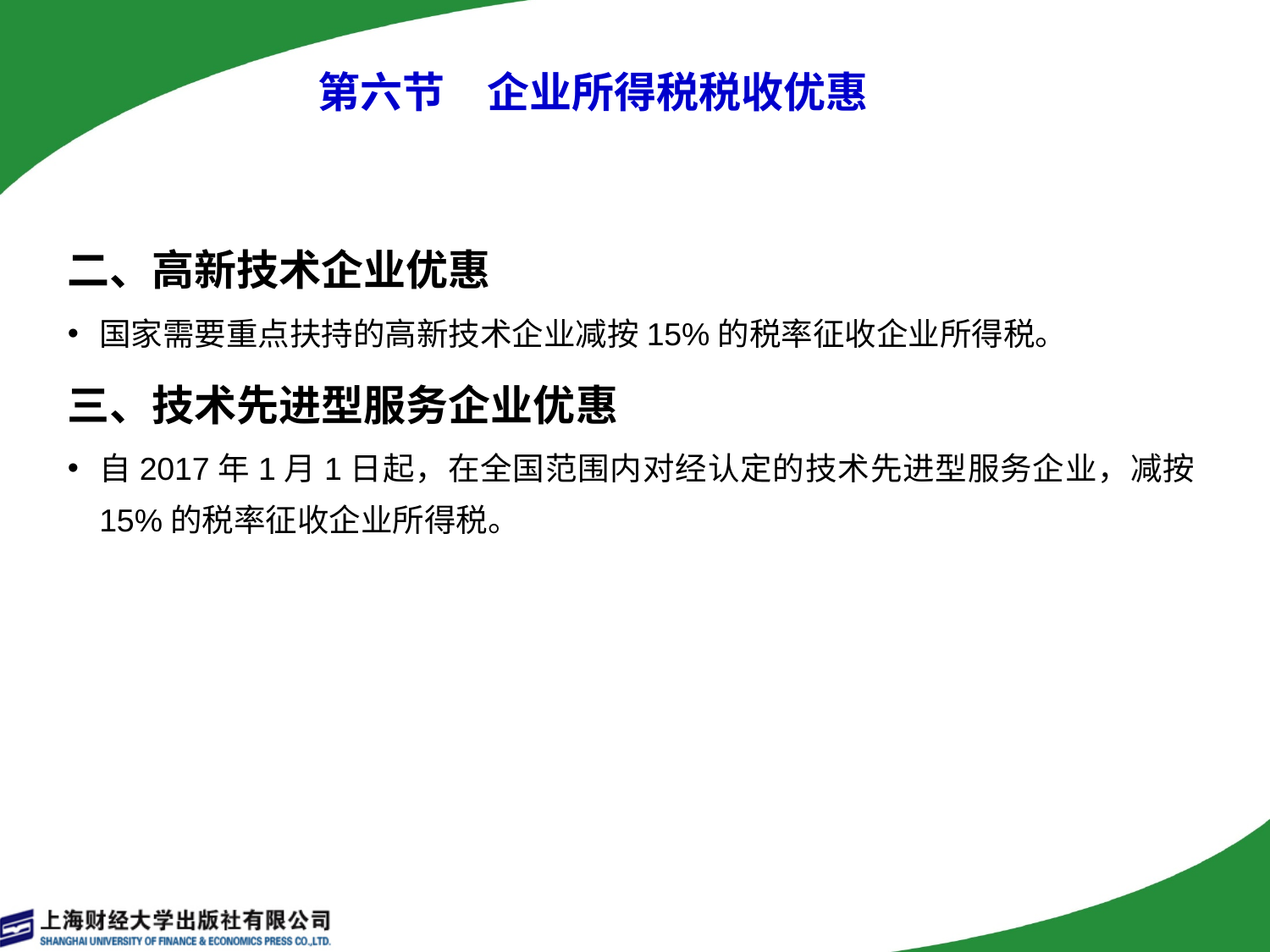

# 第六节　企业所得税税收优惠

二、高新技术企业优惠
国家需要重点扶持的高新技术企业减按15%的税率征收企业所得税。
三、技术先进型服务企业优惠
自2017年1月1日起，在全国范围内对经认定的技术先进型服务企业，减按15%的税率征收企业所得税。